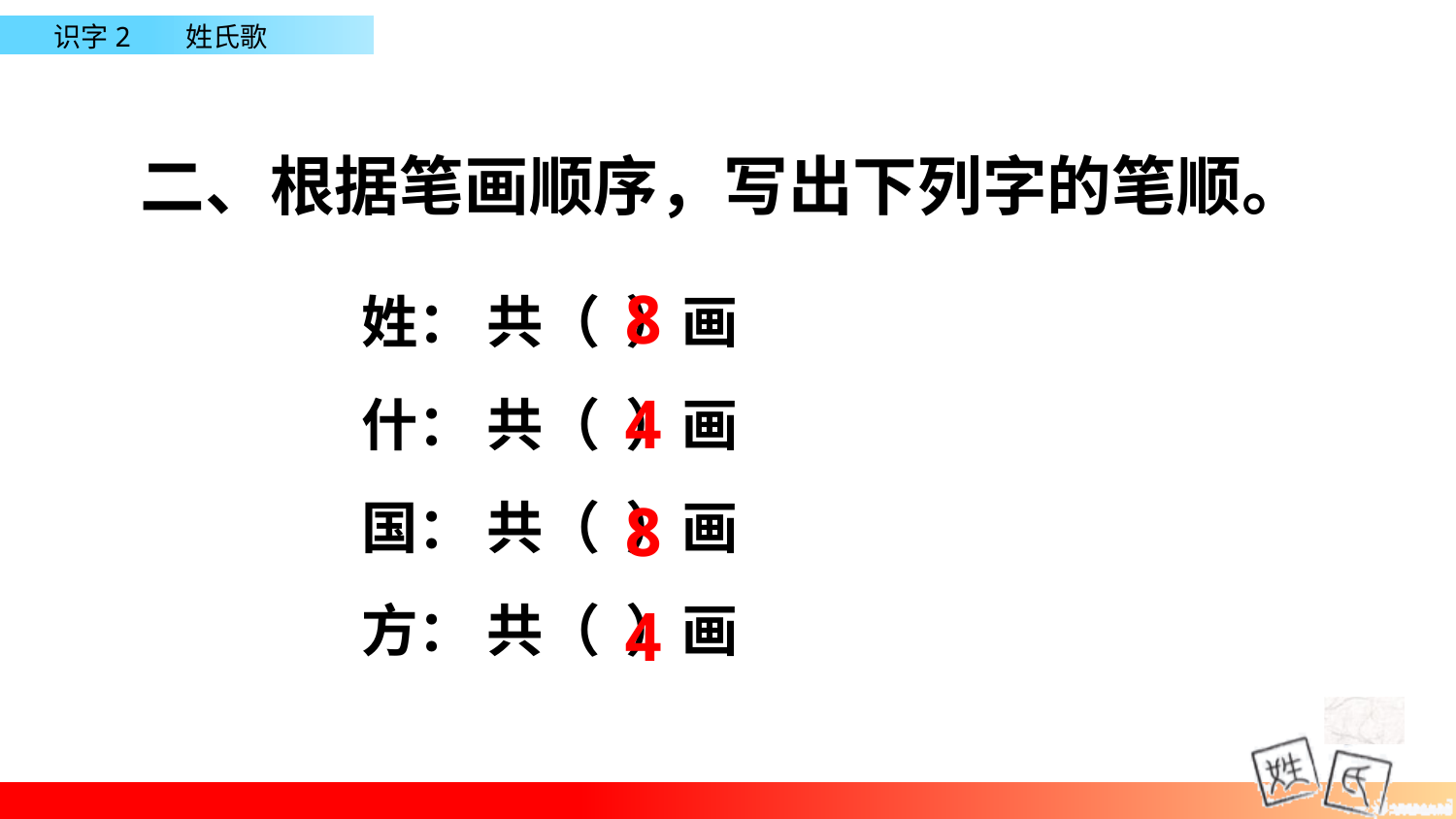

二、根据笔画顺序，写出下列字的笔顺。
8
姓： 共（  ）画
什： 共（  ）画
国： 共（  ）画
方： 共（  ）画
4
8
4